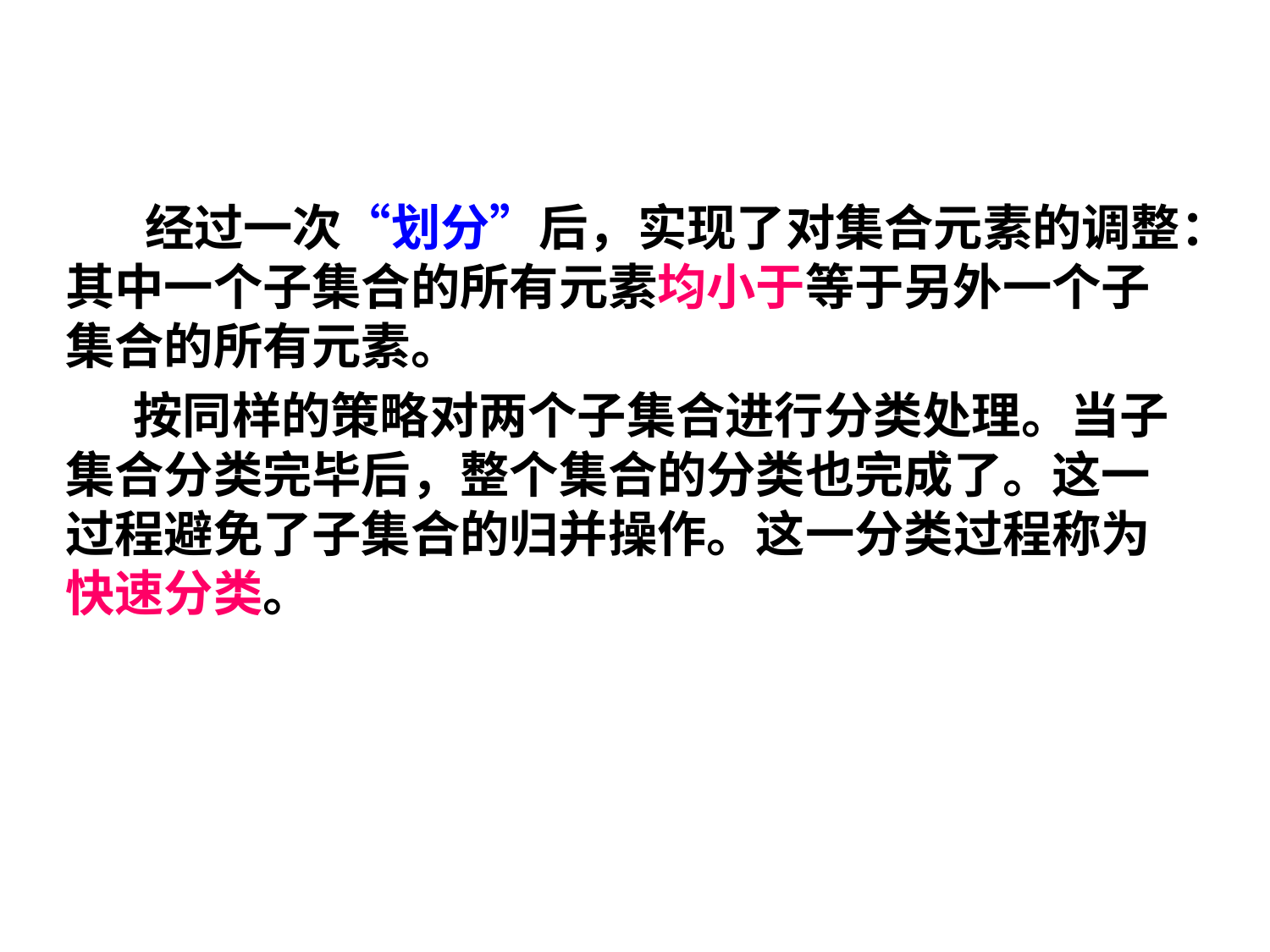

经过一次“划分”后，实现了对集合元素的调整：其中一个子集合的所有元素均小于等于另外一个子集合的所有元素。
     按同样的策略对两个子集合进行分类处理。当子集合分类完毕后，整个集合的分类也完成了。这一过程避免了子集合的归并操作。这一分类过程称为快速分类。